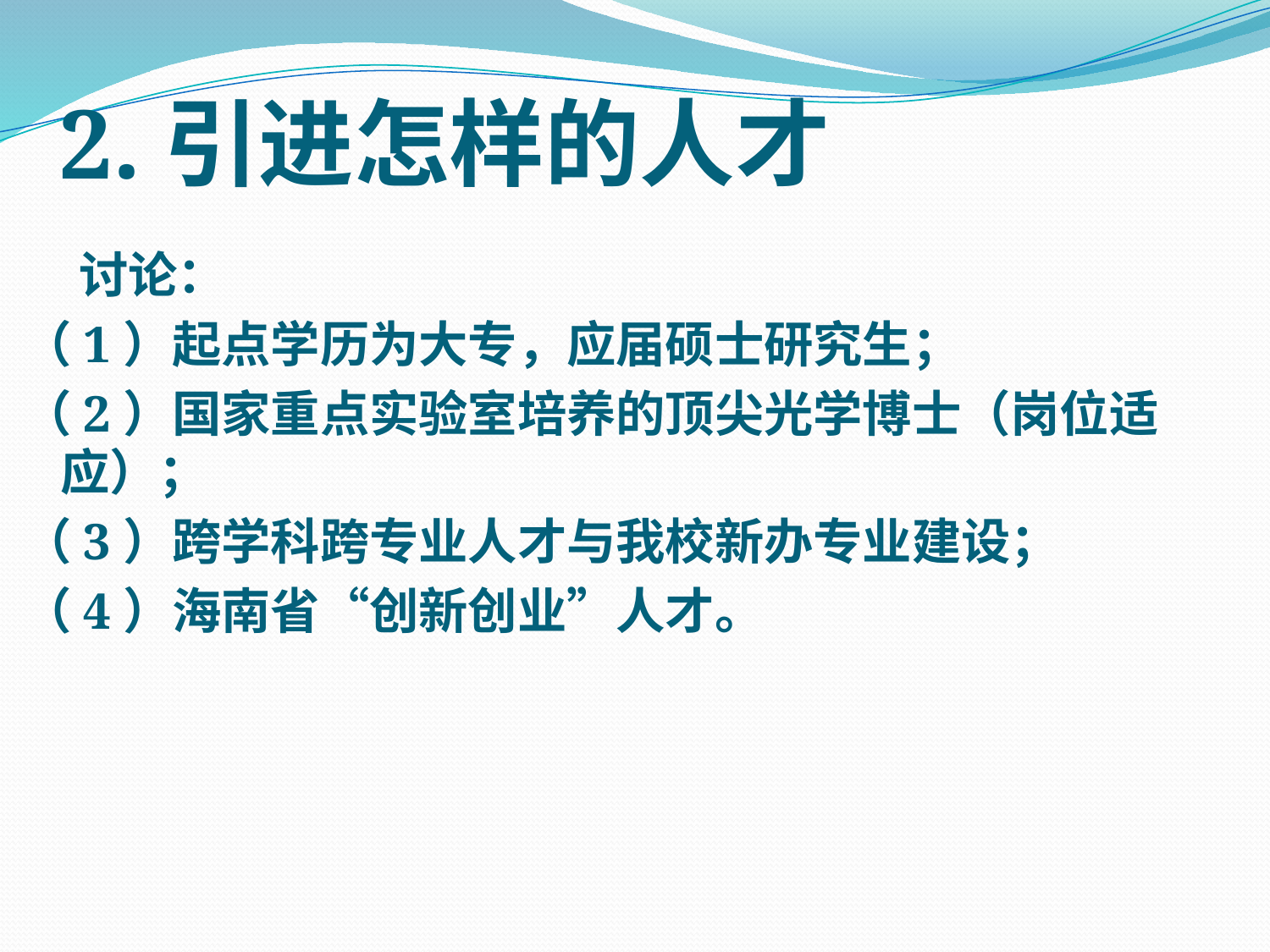

# 2.引进怎样的人才
    讨论：
（1）起点学历为大专，应届硕士研究生；
（2）国家重点实验室培养的顶尖光学博士（岗位适应）；
（3）跨学科跨专业人才与我校新办专业建设；
（4）海南省“创新创业”人才。